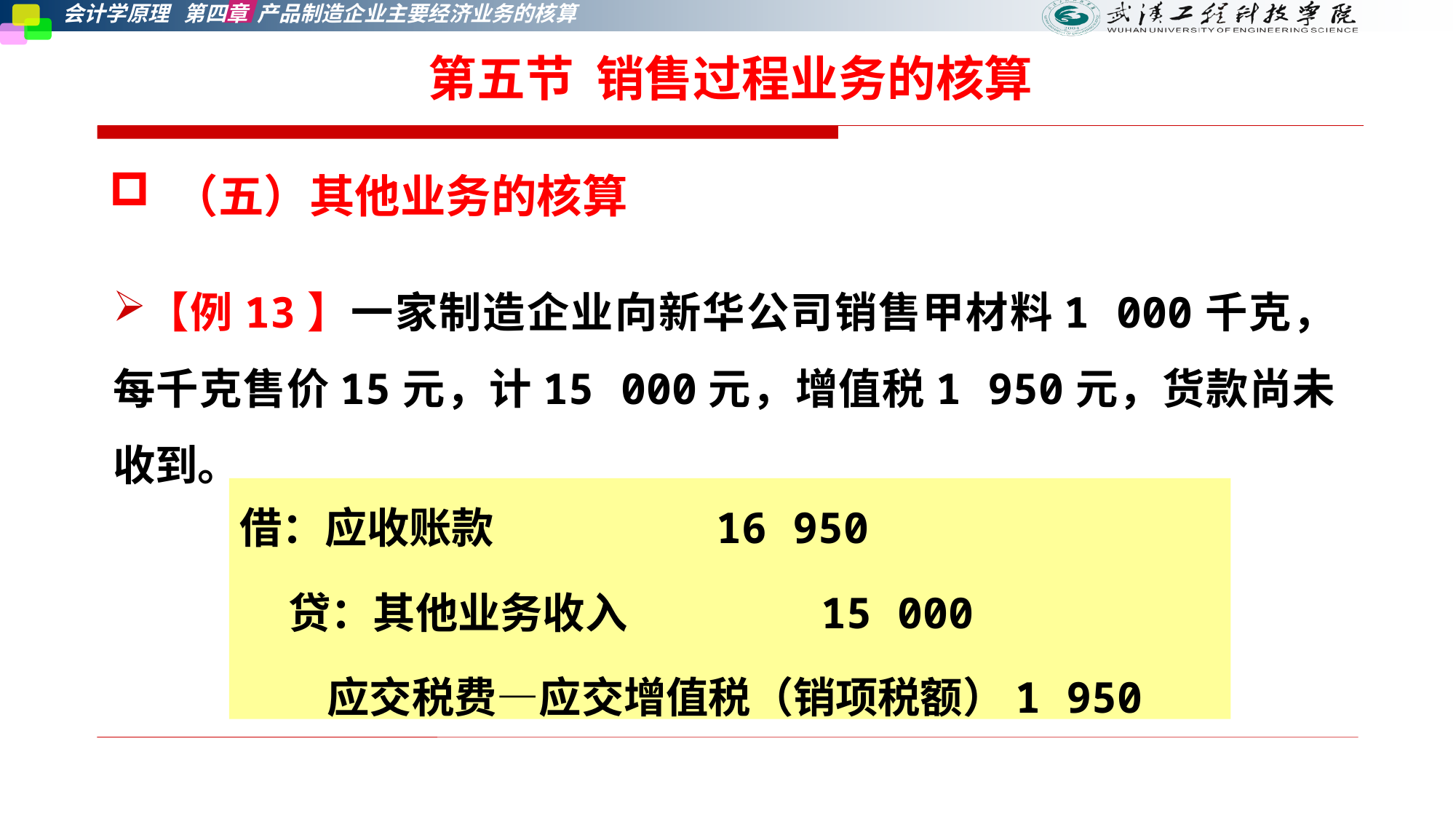

第五节  销售过程业务的核算
 （五）其他业务的核算
【例13】一家制造企业向新华公司销售甲材料1 000千克，每千克售价15元，计15 000元，增值税1 950元，货款尚未收到。
借：应收账款                      16 950
    贷：其他业务收入                   15 000
        应交税费—应交增值税（销项税额）1 950